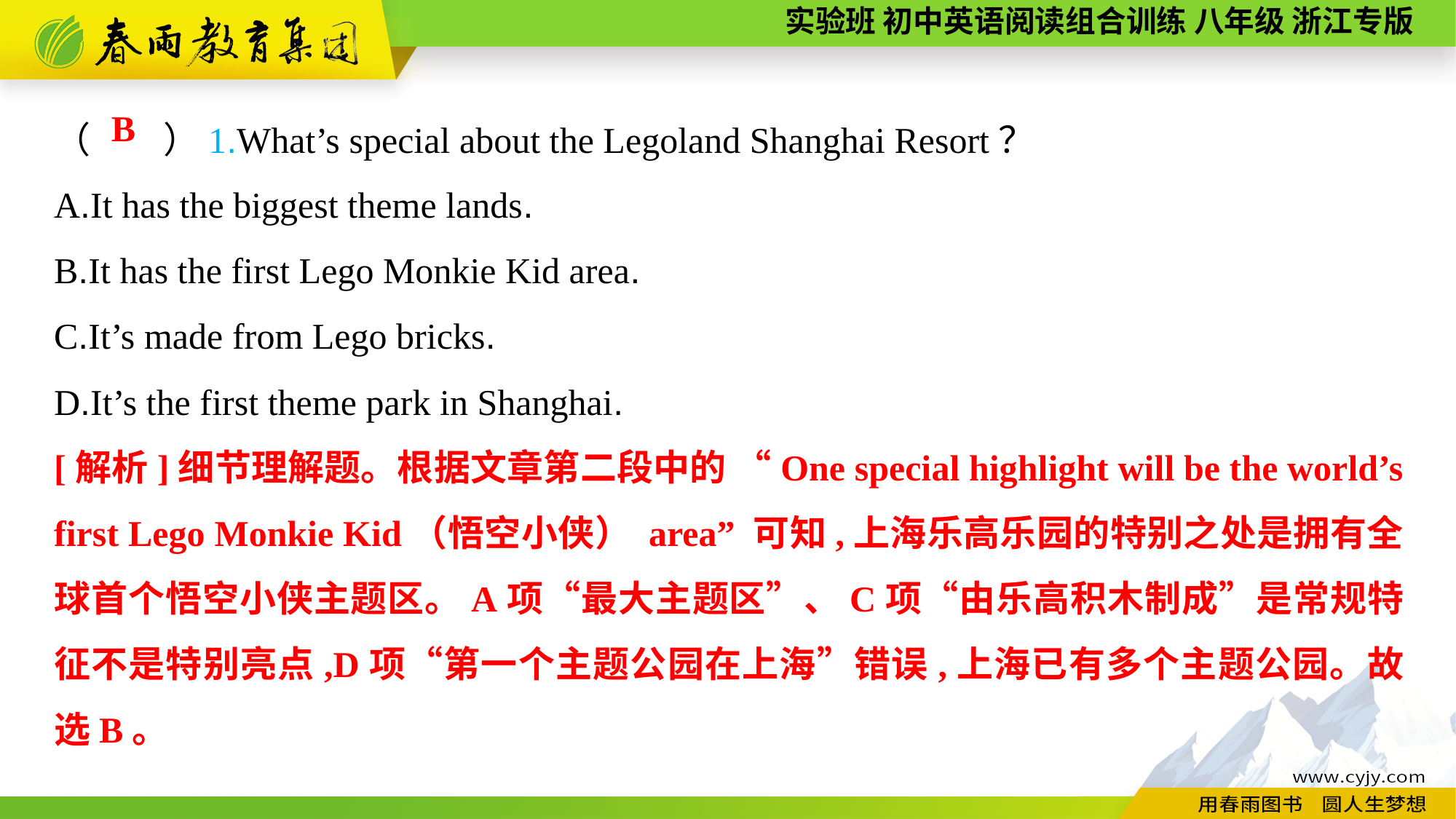

（　　）1.What’s special about the Legoland Shanghai Resort？
A.It has the biggest theme lands.
B.It has the first Lego Monkie Kid area.
C.It’s made from Lego bricks.
D.It’s the first theme park in Shanghai.
B
[解析]细节理解题。根据文章第二段中的 “One special highlight will be the world’s first Lego Monkie Kid（悟空小侠） area” 可知,上海乐高乐园的特别之处是拥有全球首个悟空小侠主题区。A项“最大主题区”、C项“由乐高积木制成”是常规特征不是特别亮点,D项“第一个主题公园在上海”错误,上海已有多个主题公园。故选B。